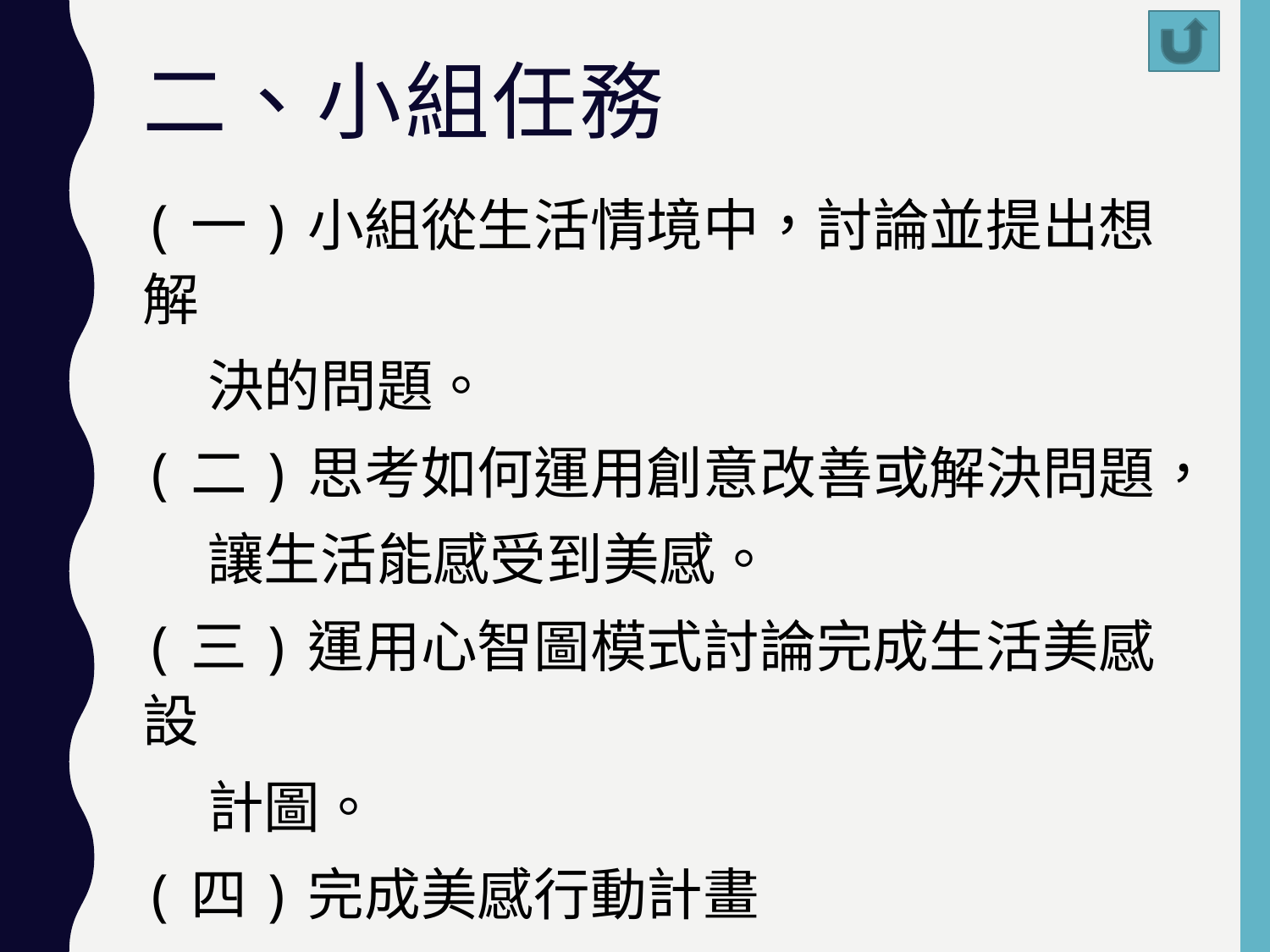

# 二、小組任務
(一)小組從生活情境中，討論並提出想解
    決的問題。
(二)思考如何運用創意改善或解決問題，
    讓生活能感受到美感。
(三)運用心智圖模式討論完成生活美感設
    計圖。
(四)完成美感行動計畫
(五)討論下節課上台報告的方式及內容。